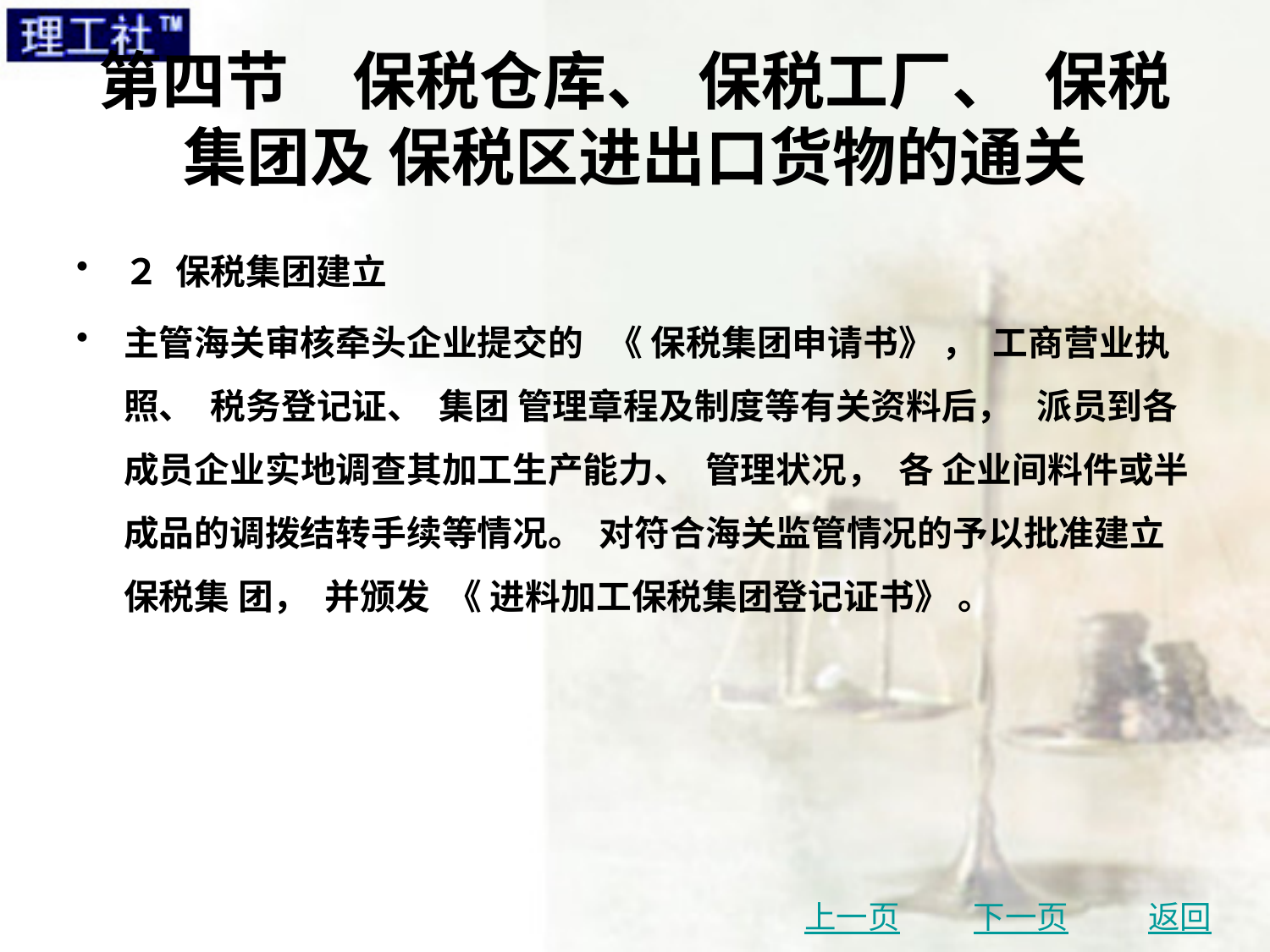

# 第四节　保税仓库、  保税工厂、  保税集团及 保税区进出口货物的通关
２  保税集团建立
主管海关审核牵头企业提交的   《 保税集团申请书》 ，  工商营业执照、  税务登记证、  集团 管理章程及制度等有关资料后，   派员到各成员企业实地调查其加工生产能力、  管理状况，  各 企业间料件或半成品的调拨结转手续等情况。  对符合海关监管情况的予以批准建立保税集 团，  并颁发  《 进料加工保税集团登记证书》 。

上一页
下一页
返回